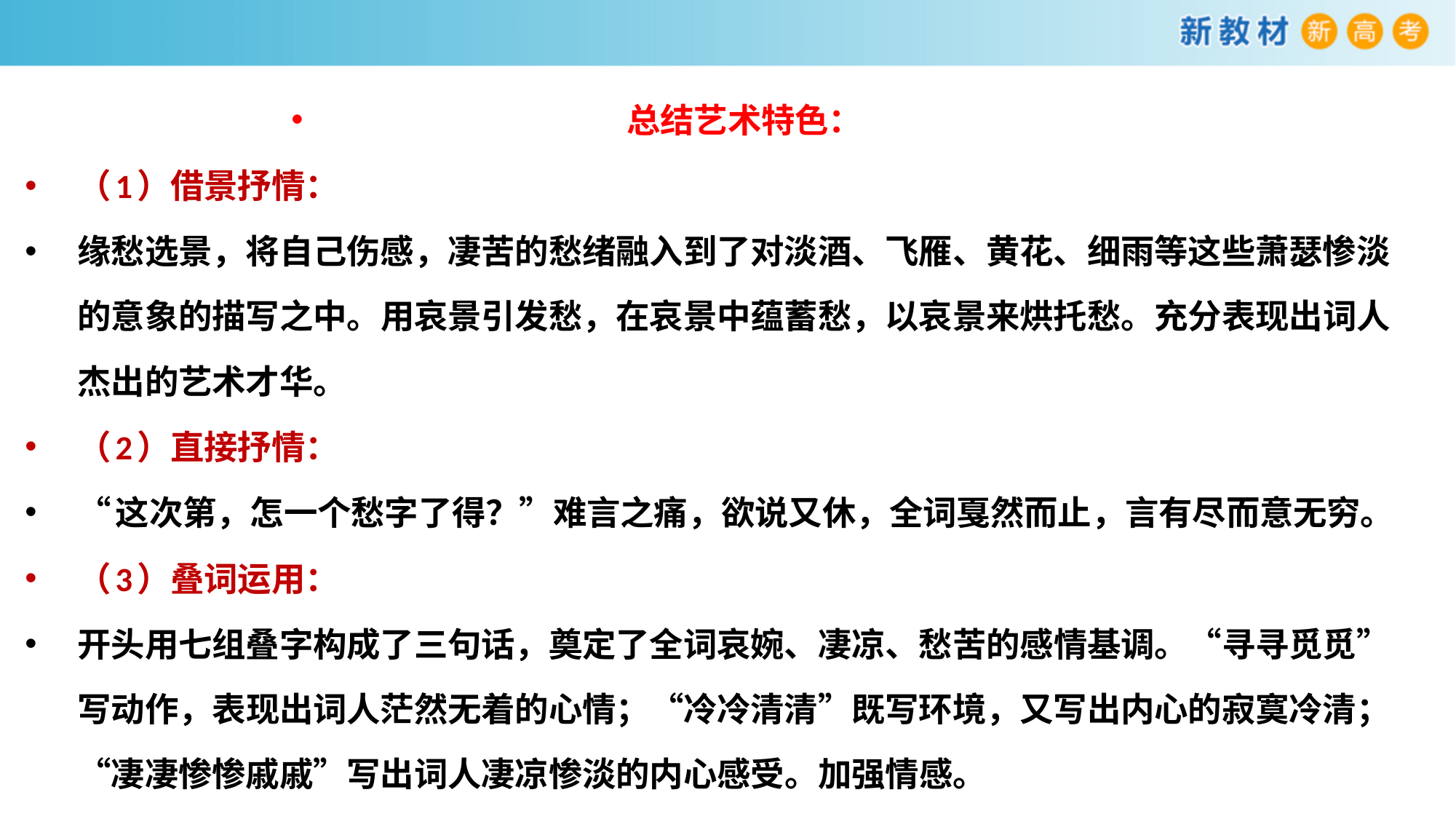

总结艺术特色：
（1）借景抒情：
缘愁选景，将自己伤感，凄苦的愁绪融入到了对淡酒、飞雁、黄花、细雨等这些萧瑟惨淡的意象的描写之中。用哀景引发愁，在哀景中蕴蓄愁，以哀景来烘托愁。充分表现出词人杰出的艺术才华。
（2）直接抒情：
“这次第，怎一个愁字了得？”难言之痛，欲说又休，全词戛然而止，言有尽而意无穷。
（3）叠词运用：
开头用七组叠字构成了三句话，奠定了全词哀婉、凄凉、愁苦的感情基调。“寻寻觅觅”写动作，表现出词人茫然无着的心情；“冷冷清清”既写环境，又写出内心的寂寞冷清；“凄凄惨惨戚戚”写出词人凄凉惨淡的内心感受。加强情感。